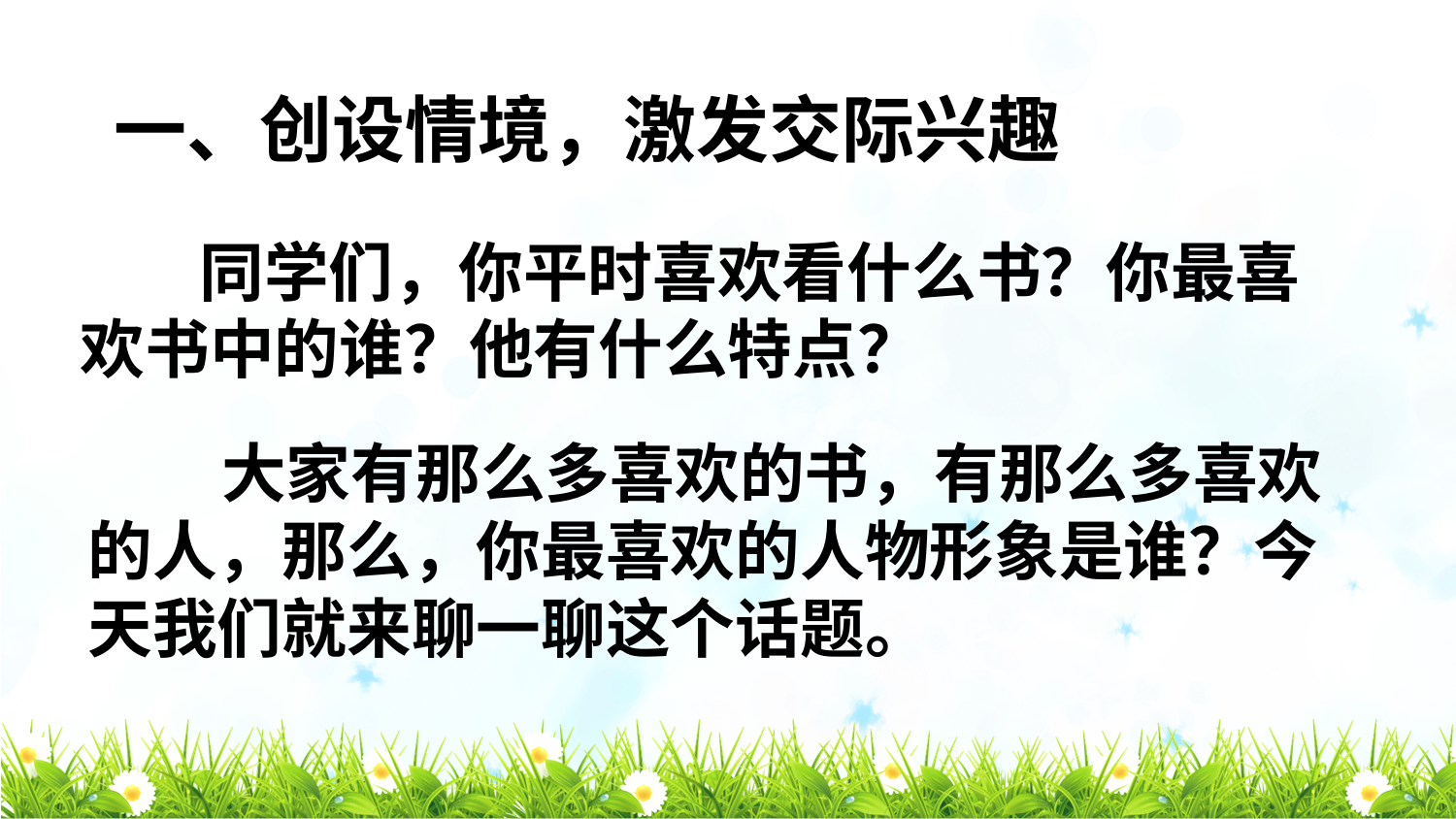

一、创设情境，激发交际兴趣
       同学们，你平时喜欢看什么书？你最喜欢书中的谁？他有什么特点？
        大家有那么多喜欢的书，有那么多喜欢的人，那么，你最喜欢的人物形象是谁？今天我们就来聊一聊这个话题。